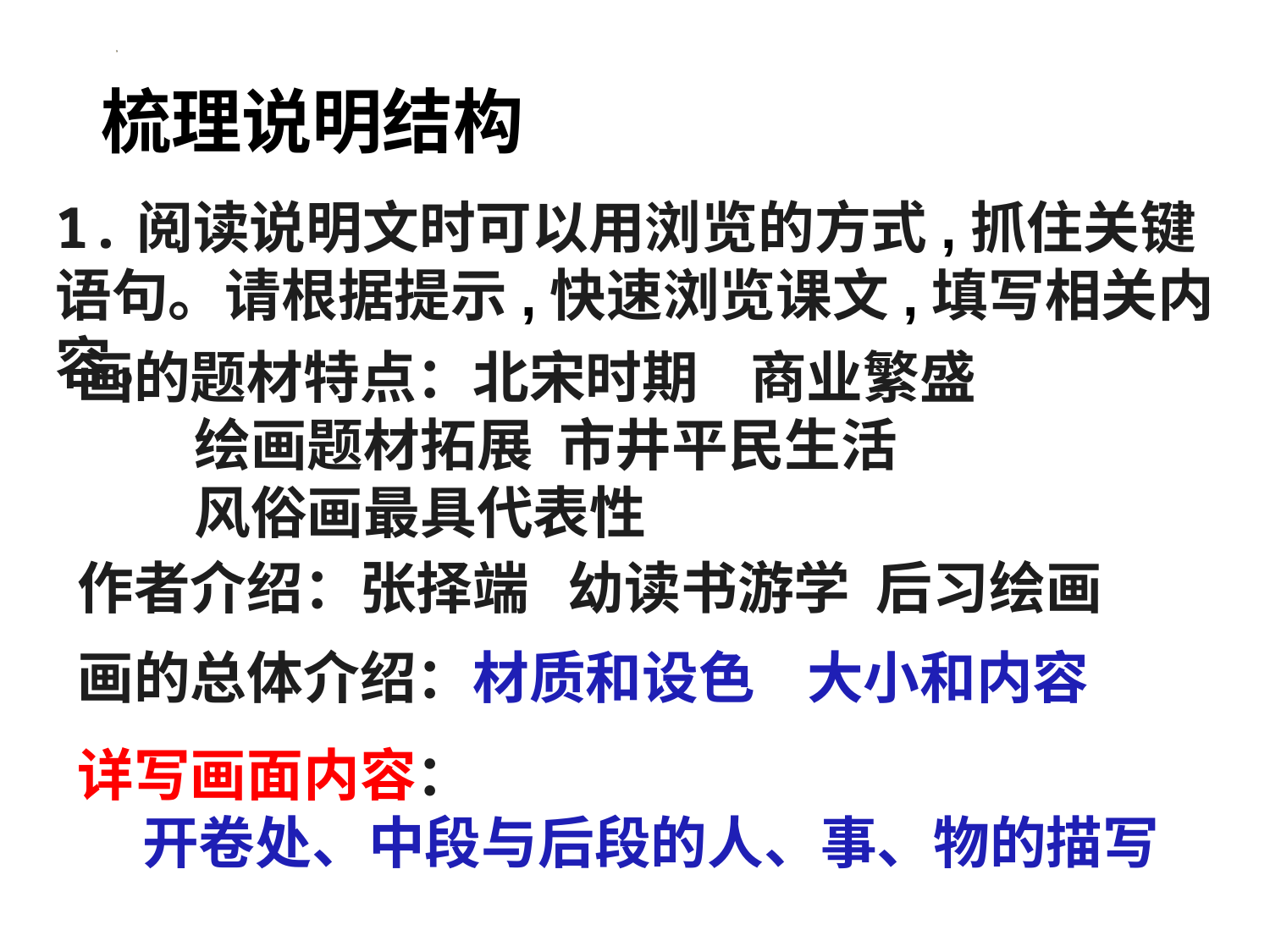

梳理说明结构
1.阅读说明文时可以用浏览的方式,抓住关键语句。请根据提示,快速浏览课文,填写相关内容。
画的题材特点：北宋时期    商业繁盛
        绘画题材拓展  市井平民生活
        风俗画最具代表性
作者介绍：张择端   幼读书游学  后习绘画
画的总体介绍：材质和设色    大小和内容
详写画面内容：
    开卷处、中段与后段的人、事、物的描写